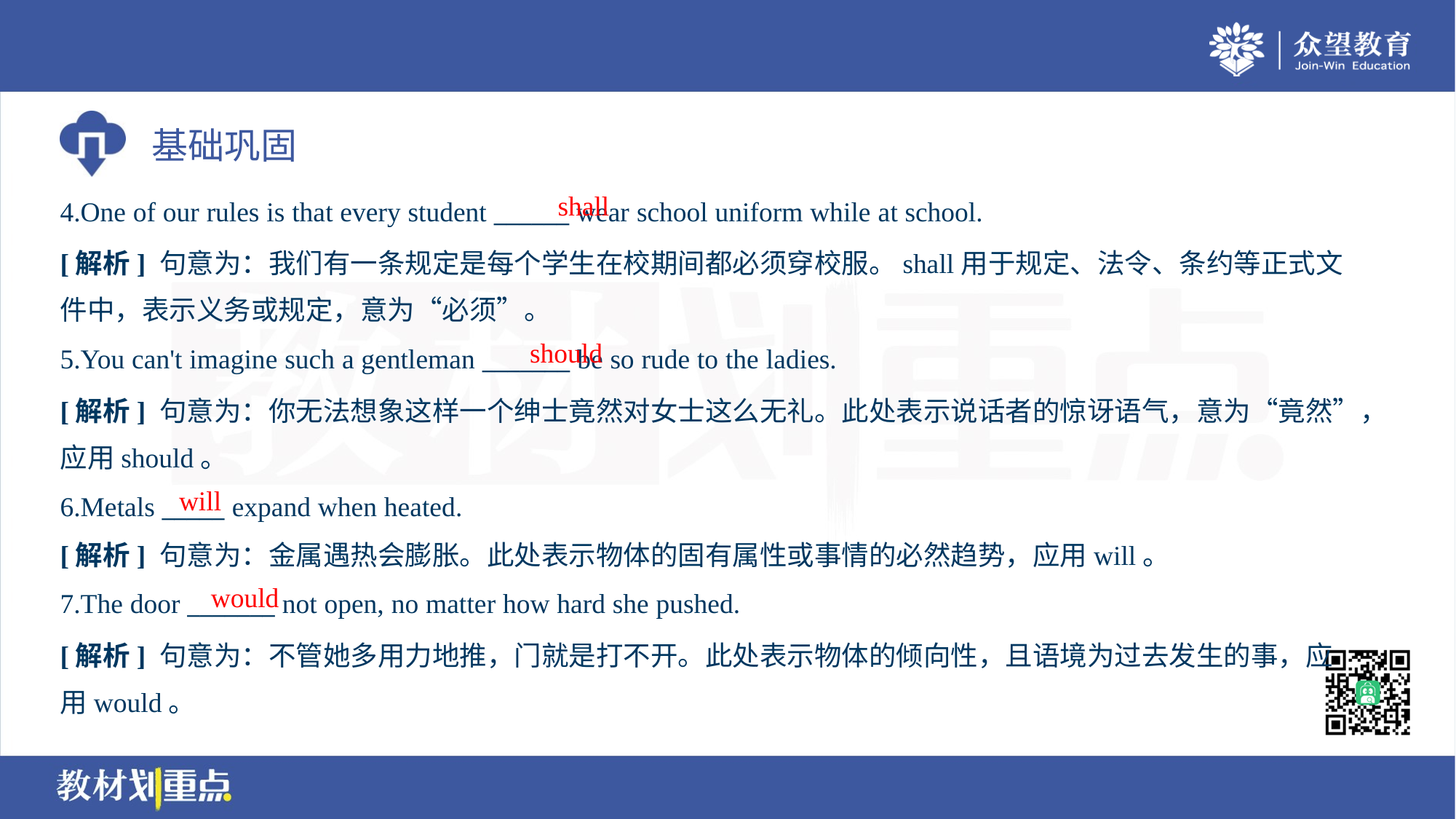

shall
4.One of our rules is that every student ______ wear school uniform while at school.
[解析] 句意为：我们有一条规定是每个学生在校期间都必须穿校服。shall用于规定、法令、条约等正式文
件中，表示义务或规定，意为“必须”。
should
5.You can't imagine such a gentleman _______ be so rude to the ladies.
[解析] 句意为：你无法想象这样一个绅士竟然对女士这么无礼。此处表示说话者的惊讶语气，意为“竟然”，
应用should。
will
6.Metals _____ expand when heated.
[解析] 句意为：金属遇热会膨胀。此处表示物体的固有属性或事情的必然趋势，应用will。
would
7.The door _______ not open, no matter how hard she pushed.
[解析] 句意为：不管她多用力地推，门就是打不开。此处表示物体的倾向性，且语境为过去发生的事，应
用would。